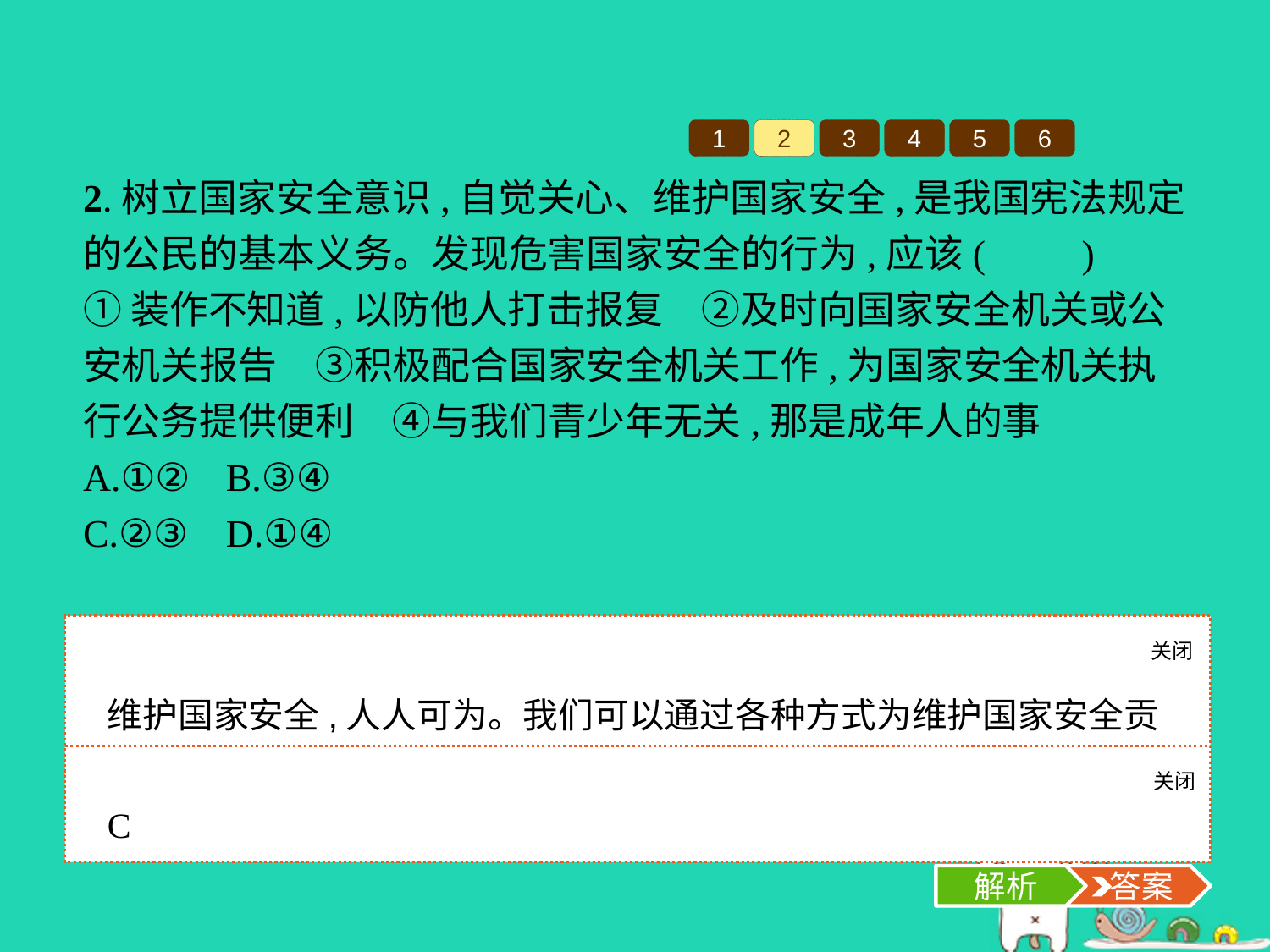

1
2
3
4
5
6
2.树立国家安全意识,自觉关心、维护国家安全,是我国宪法规定的公民的基本义务。发现危害国家安全的行为,应该(　　)
①装作不知道,以防他人打击报复　②及时向国家安全机关或公安机关报告　③积极配合国家安全机关工作,为国家安全机关执行公务提供便利　④与我们青少年无关,那是成年人的事
A.①②	B.③④
C.②③	D.①④

关闭
解析

维护国家安全,人人可为。我们可以通过各种方式为维护国家安全贡献智慧和力量,②③做法正确,当选;①④做法错误,应排除。故选C项。

关闭
解析
  答案

C
解析
  答案